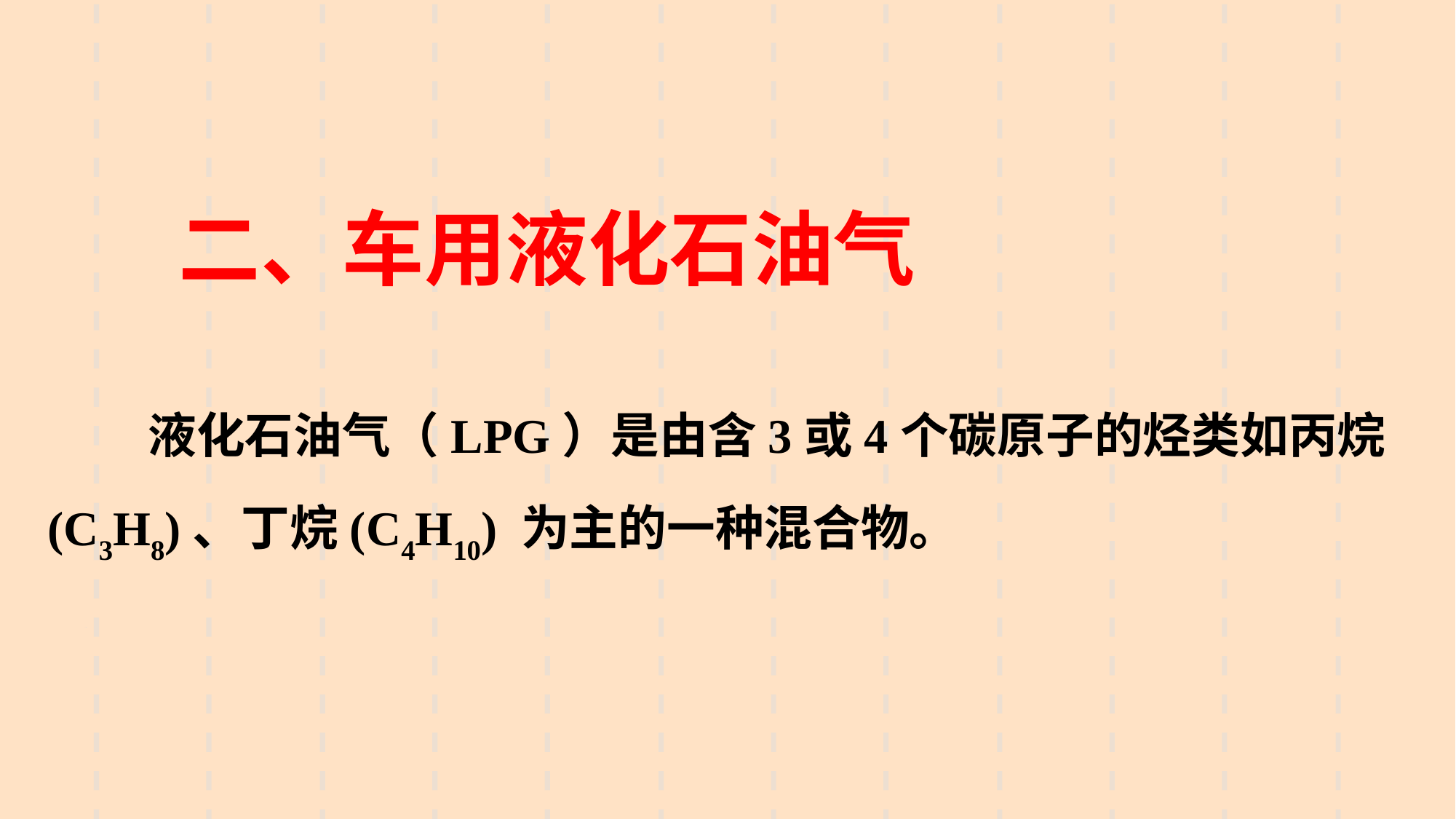

二、车用液化石油气

        液化石油气（LPG）是由含3或4个碳原子的烃类如丙烷(C3H8)、丁烷(C4H10) 为主的一种混合物。